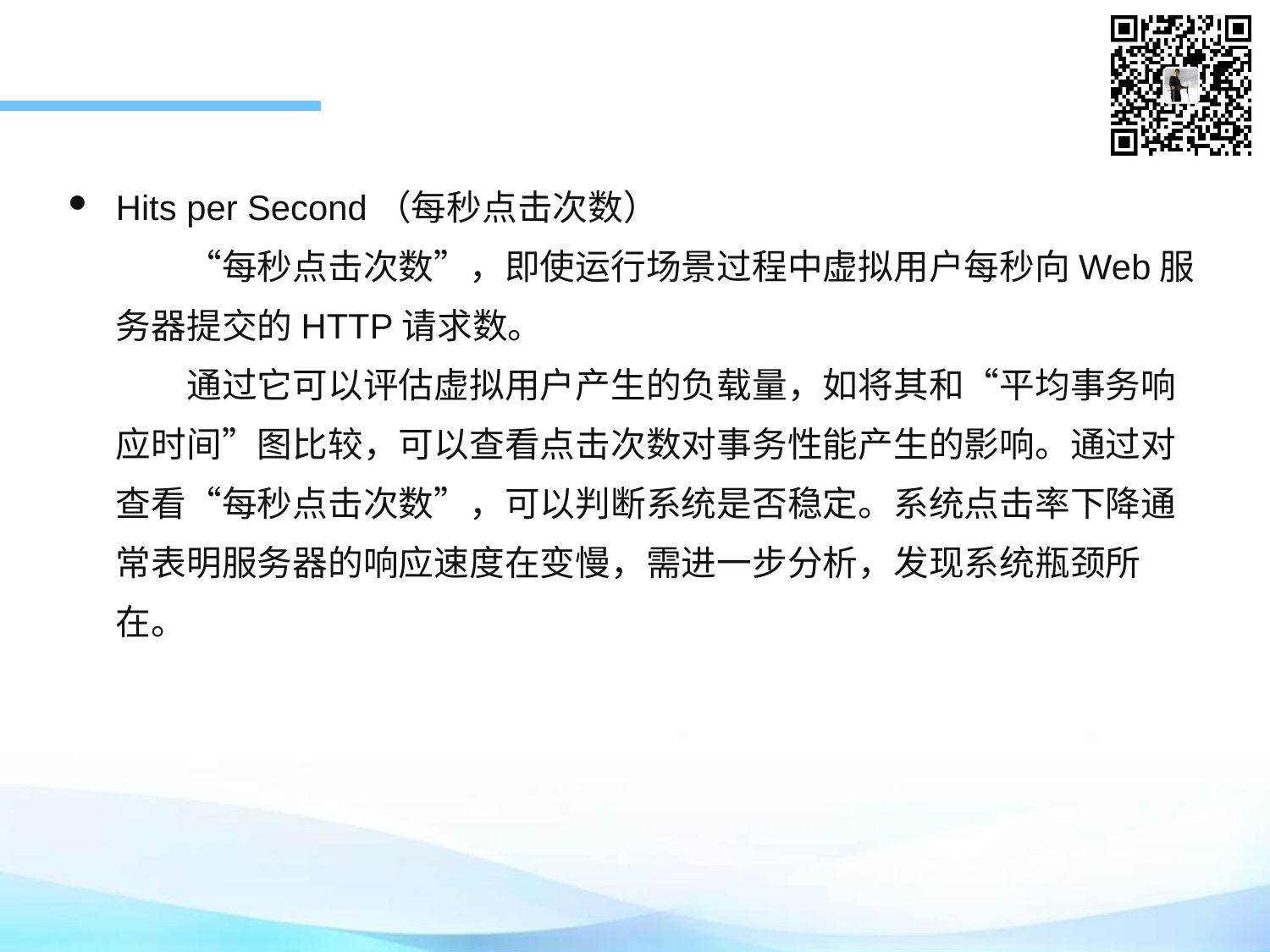

Hits per Second（每秒点击次数）
　　“每秒点击次数”，即使运行场景过程中虚拟用户每秒向Web服务器提交的HTTP请求数。
　　通过它可以评估虚拟用户产生的负载量，如将其和“平均事务响应时间”图比较，可以查看点击次数对事务性能产生的影响。通过对查看“每秒点击次数”，可以判断系统是否稳定。系统点击率下降通常表明服务器的响应速度在变慢，需进一步分析，发现系统瓶颈所在。